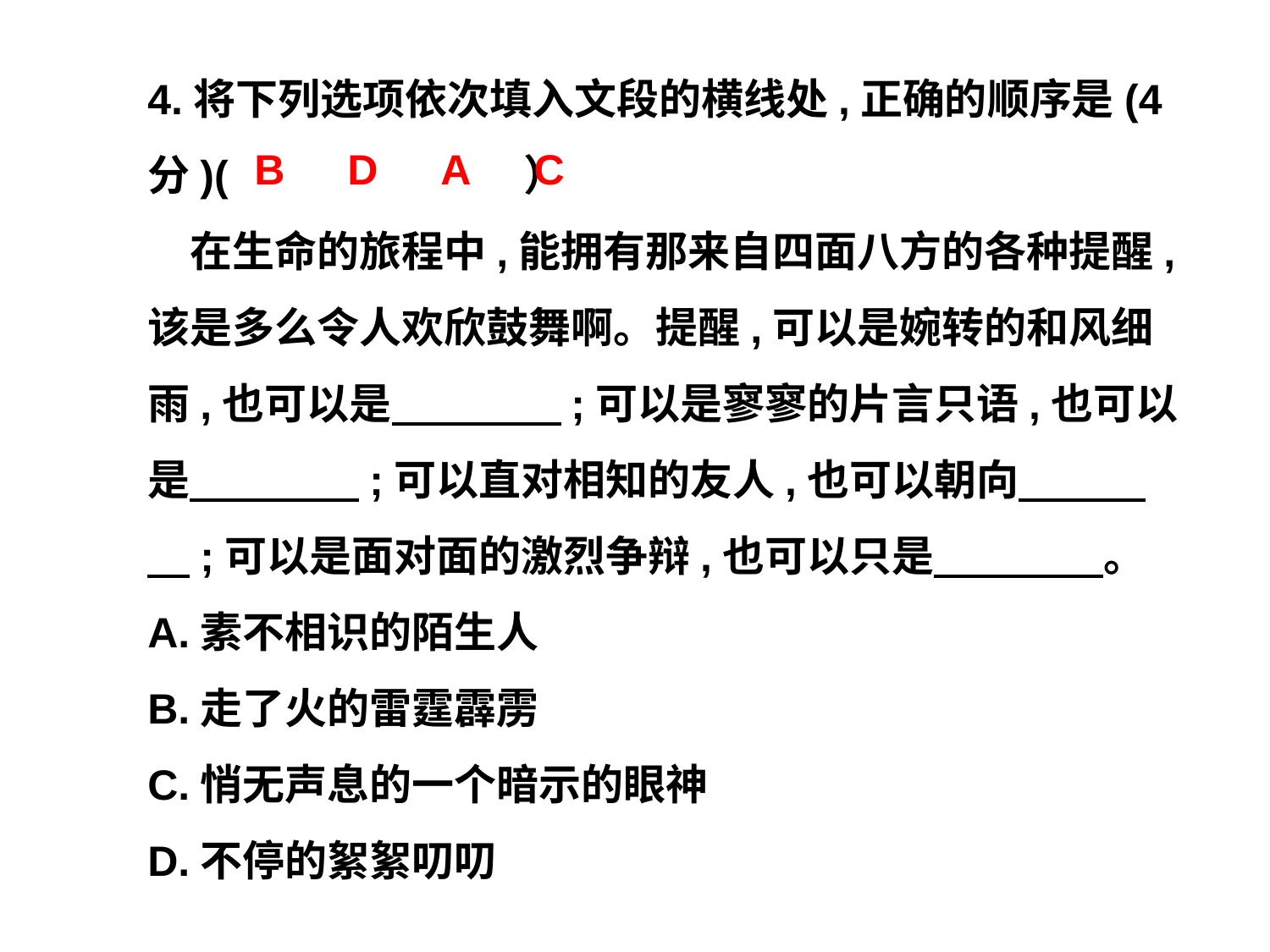

4.将下列选项依次填入文段的横线处,正确的顺序是(4分)(　　                     ）
　在生命的旅程中,能拥有那来自四面八方的各种提醒,该是多么令人欢欣鼓舞啊。提醒,可以是婉转的和风细雨,也可以是　　　　;可以是寥寥的片言只语,也可以是　　　　;可以直对相知的友人,也可以朝向　　　 　;可以是面对面的激烈争辩,也可以只是　　　　。
A.素不相识的陌生人
B.走了火的雷霆霹雳
C.悄无声息的一个暗示的眼神
D.不停的絮絮叨叨
B　D　A　C